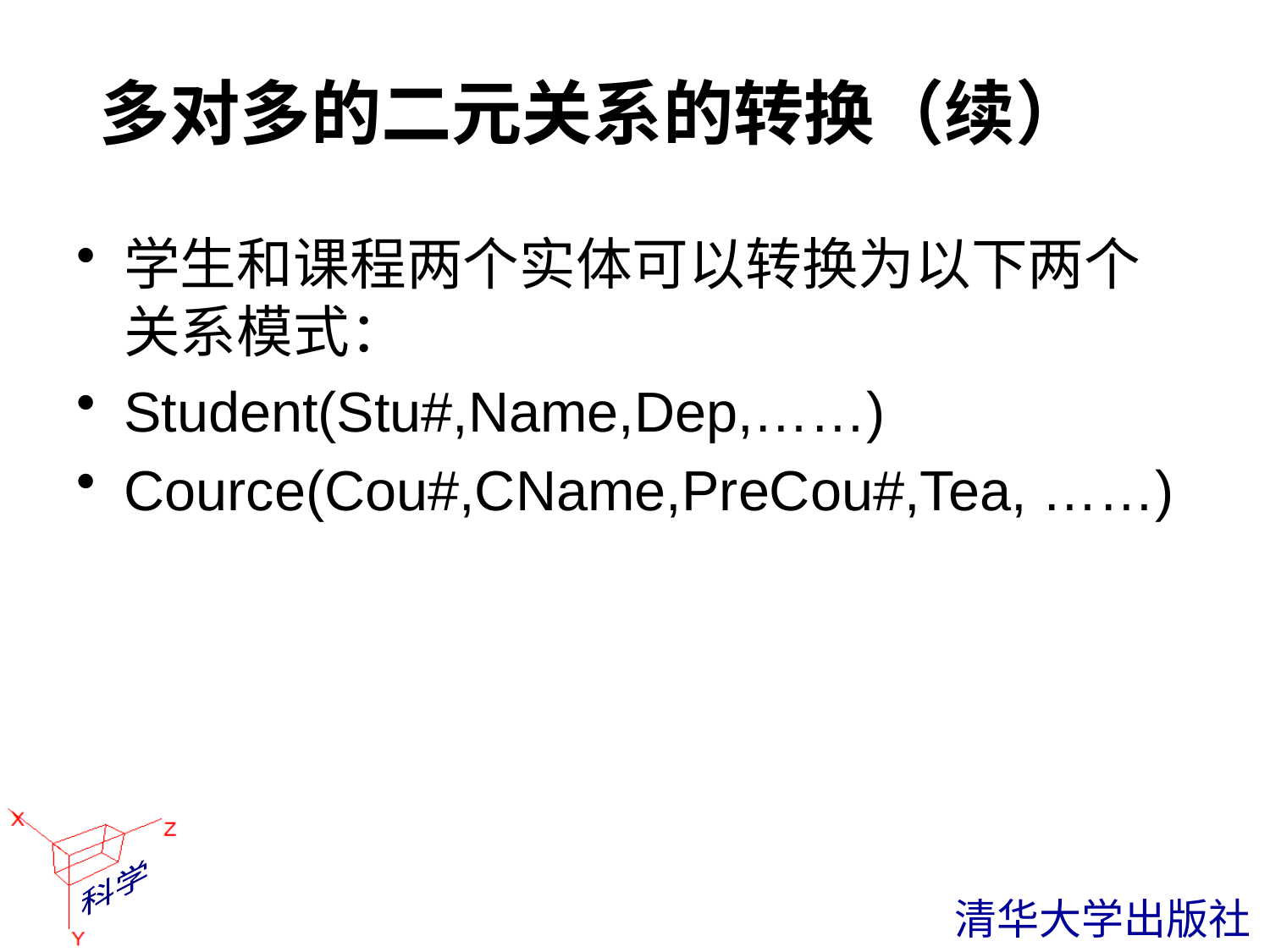

# 多对多的二元关系的转换（续）
学生和课程两个实体可以转换为以下两个关系模式：
Student(Stu#,Name,Dep,……)
Cource(Cou#,CName,PreCou#,Tea, ……)
      清华大学出版社